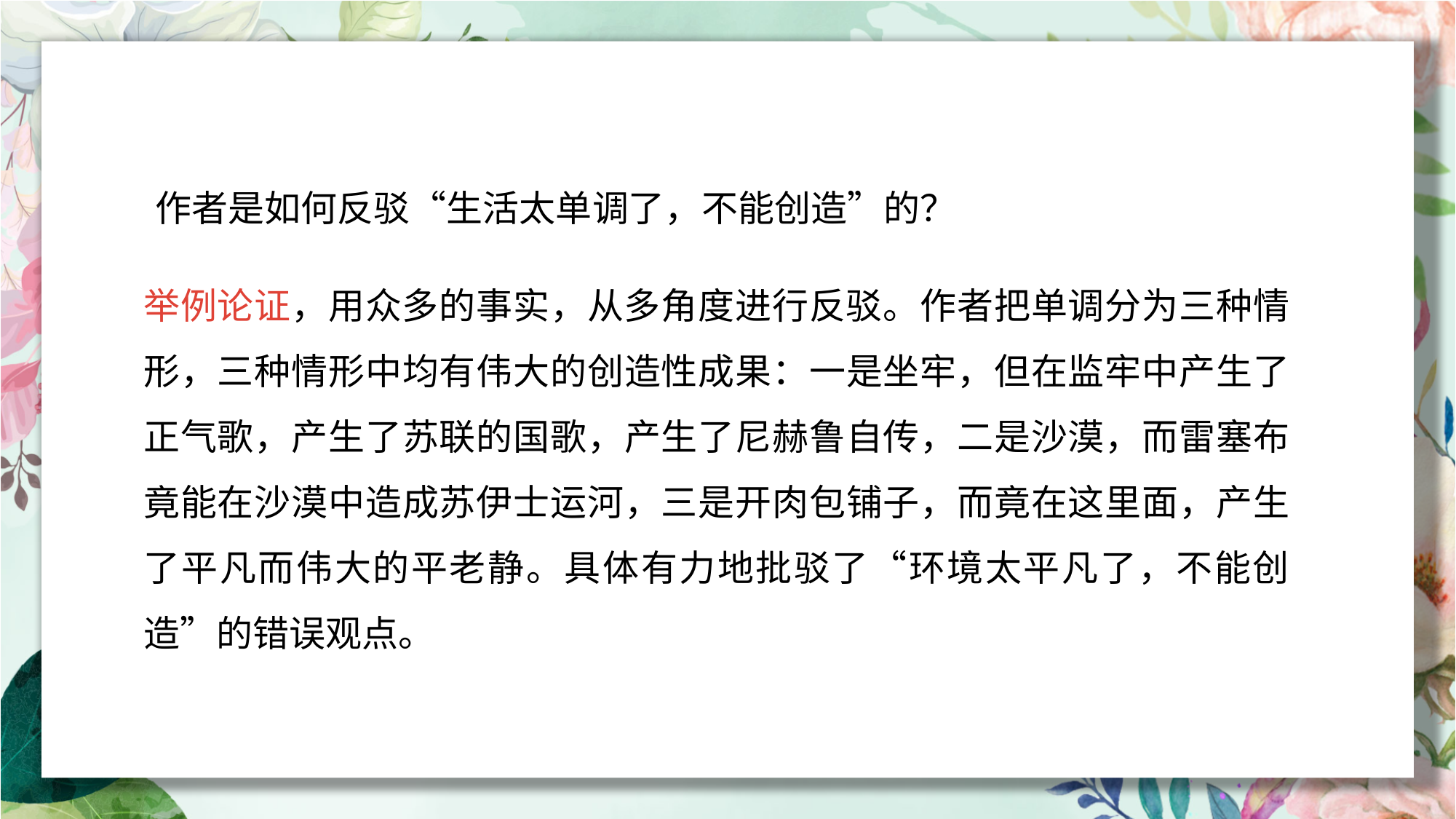

作者是如何反驳“生活太单调了，不能创造”的？
举例论证，用众多的事实，从多角度进行反驳。作者把单调分为三种情形，三种情形中均有伟大的创造性成果：一是坐牢，但在监牢中产生了正气歌，产生了苏联的国歌，产生了尼赫鲁自传，二是沙漠，而雷塞布竟能在沙漠中造成苏伊士运河，三是开肉包铺子，而竟在这里面，产生了平凡而伟大的平老静。具体有力地批驳了“环境太平凡了，不能创造”的错误观点。